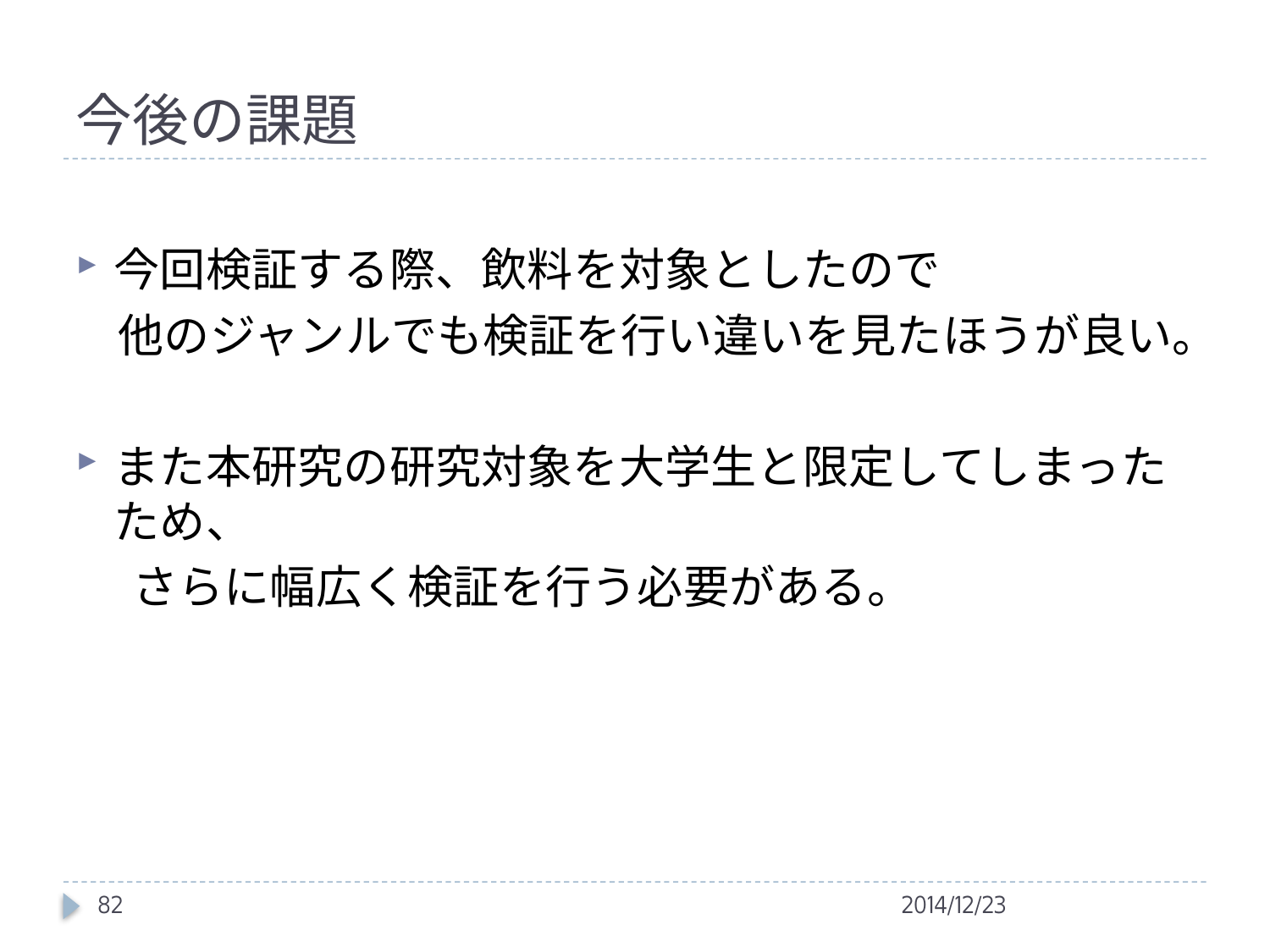

# 今後の課題

今回検証する際、飲料を対象としたので
   他のジャンルでも検証を行い違いを見たほうが良い。

また本研究の研究対象を大学生と限定してしまったため、
　 さらに幅広く検証を行う必要がある。
82
2014/12/23